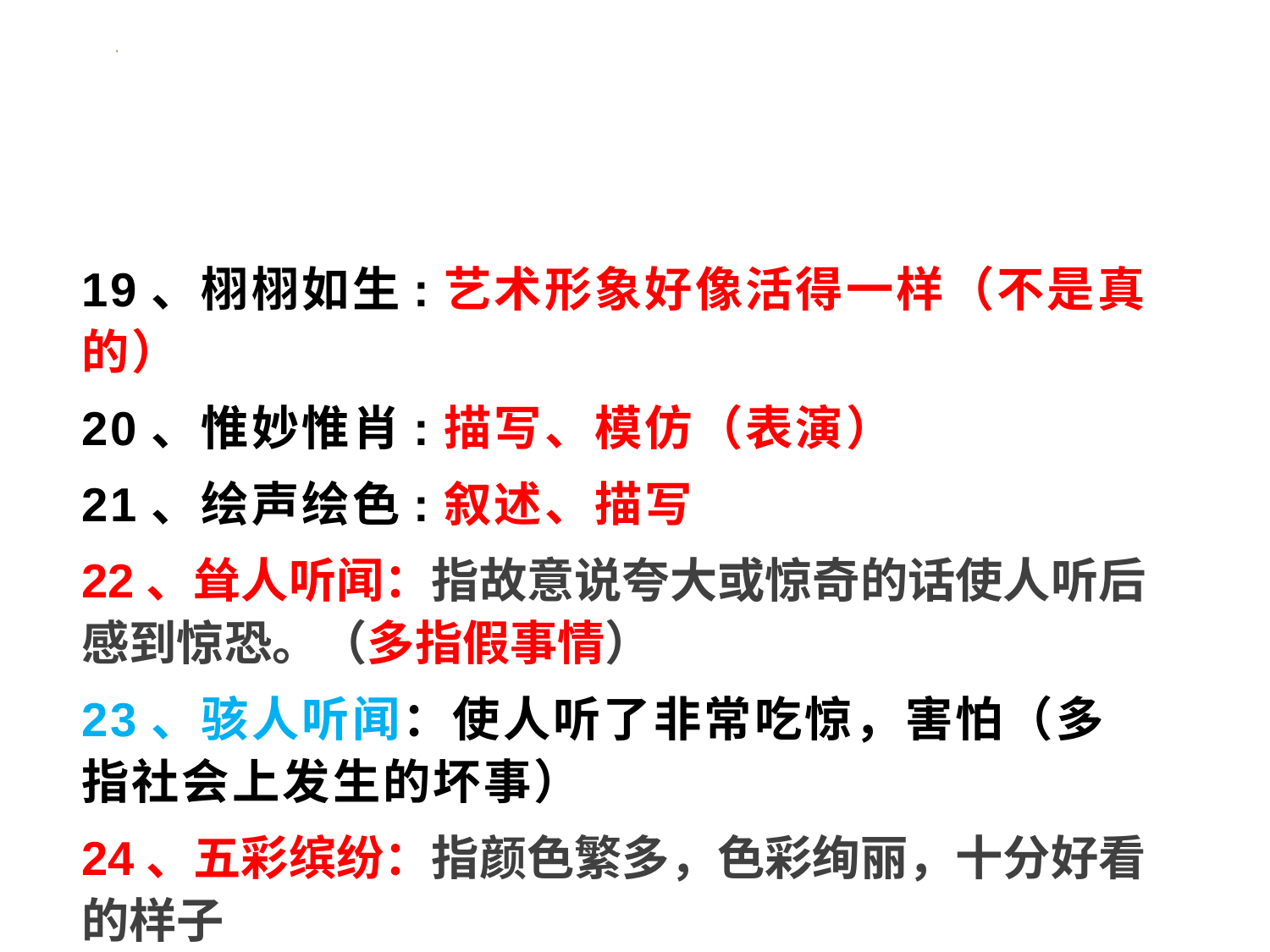

#
19、栩栩如生:艺术形象好像活得一样（不是真的）
20、惟妙惟肖:描写、模仿（表演）
21、绘声绘色:叙述、描写
22、耸人听闻：指故意说夸大或惊奇的话使人听后感到惊恐。（多指假事情）
23、骇人听闻：使人听了非常吃惊，害怕（多指社会上发生的坏事）
24、五彩缤纷：指颜色繁多，色彩绚丽，十分好看的样子
25、姹紫嫣红：形容各种花朵娇艳美丽。指颜色。
26、津津有味：形容吃的很有味道或者谈的很有趣（一般指读书或者吃东西）
27、津津乐道：很有兴趣地说个不停。津津乐道地谈论×